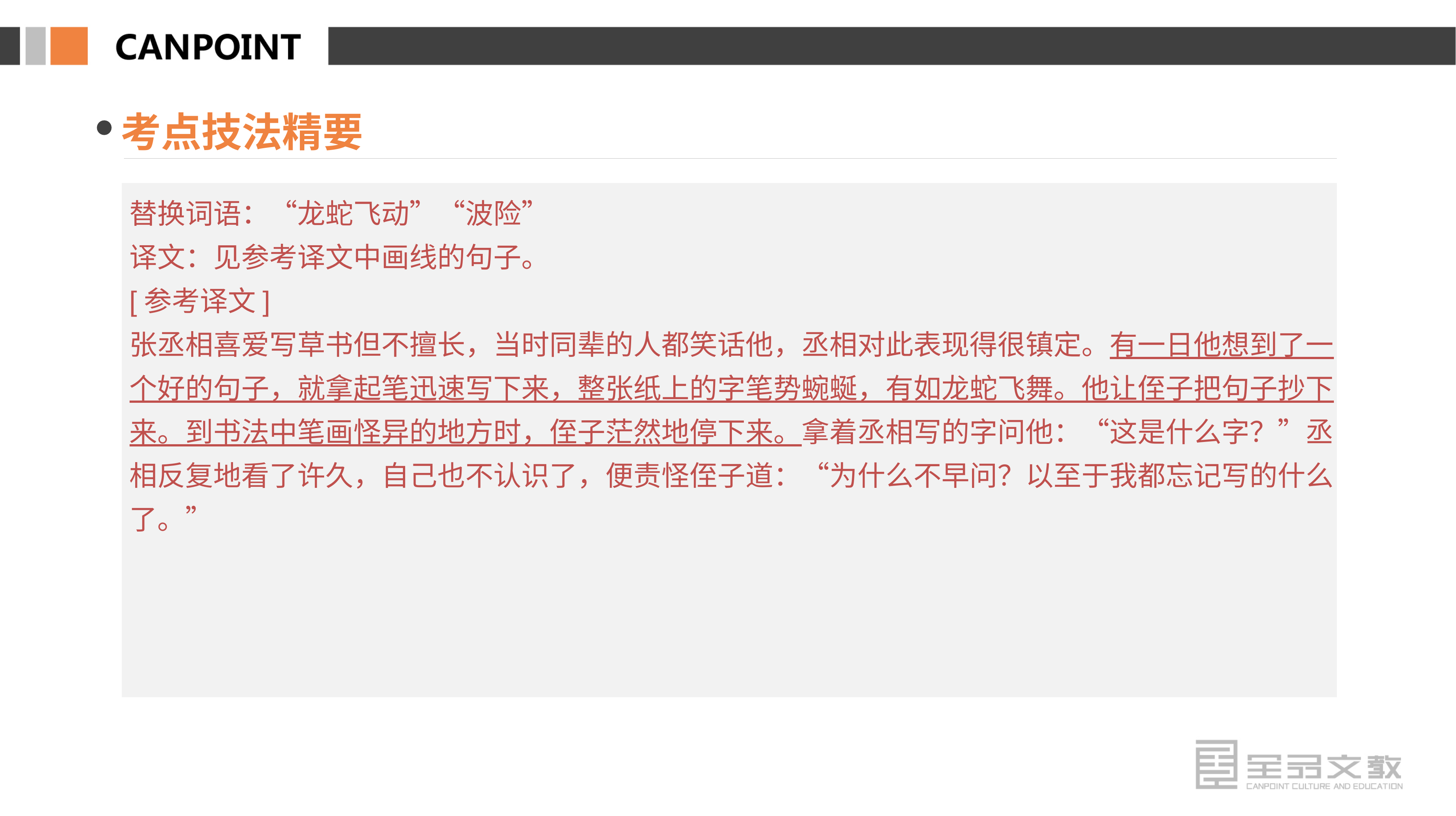

考点技法精要

替换词语：“龙蛇飞动”“波险”
译文：见参考译文中画线的句子。
[参考译文]
张丞相喜爱写草书但不擅长，当时同辈的人都笑话他，丞相对此表现得很镇定。有一日他想到了一个好的句子，就拿起笔迅速写下来，整张纸上的字笔势蜿蜒，有如龙蛇飞舞。他让侄子把句子抄下来。到书法中笔画怪异的地方时，侄子茫然地停下来。拿着丞相写的字问他：“这是什么字？”丞相反复地看了许久，自己也不认识了，便责怪侄子道：“为什么不早问？以至于我都忘记写的什么了。”